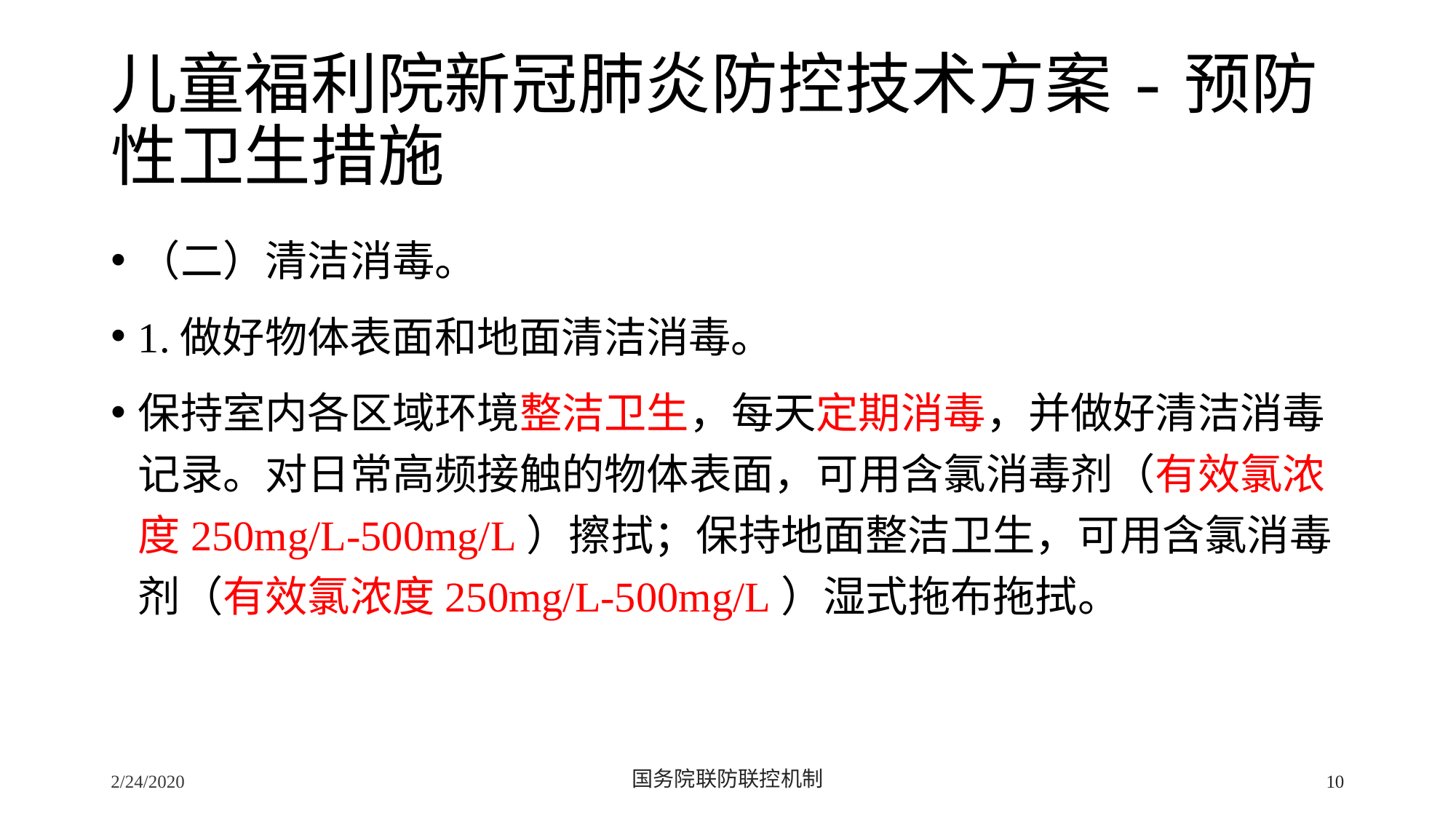

# 儿童福利院新冠肺炎防控技术方案-预防性卫生措施
（二）清洁消毒。
1.做好物体表面和地面清洁消毒。
保持室内各区域环境整洁卫生，每天定期消毒，并做好清洁消毒记录。对日常高频接触的物体表面，可用含氯消毒剂（有效氯浓度250mg/L-500mg/L）擦拭；保持地面整洁卫生，可用含氯消毒剂（有效氯浓度250mg/L-500mg/L）湿式拖布拖拭。

2/24/2020
国务院联防联控机制
10